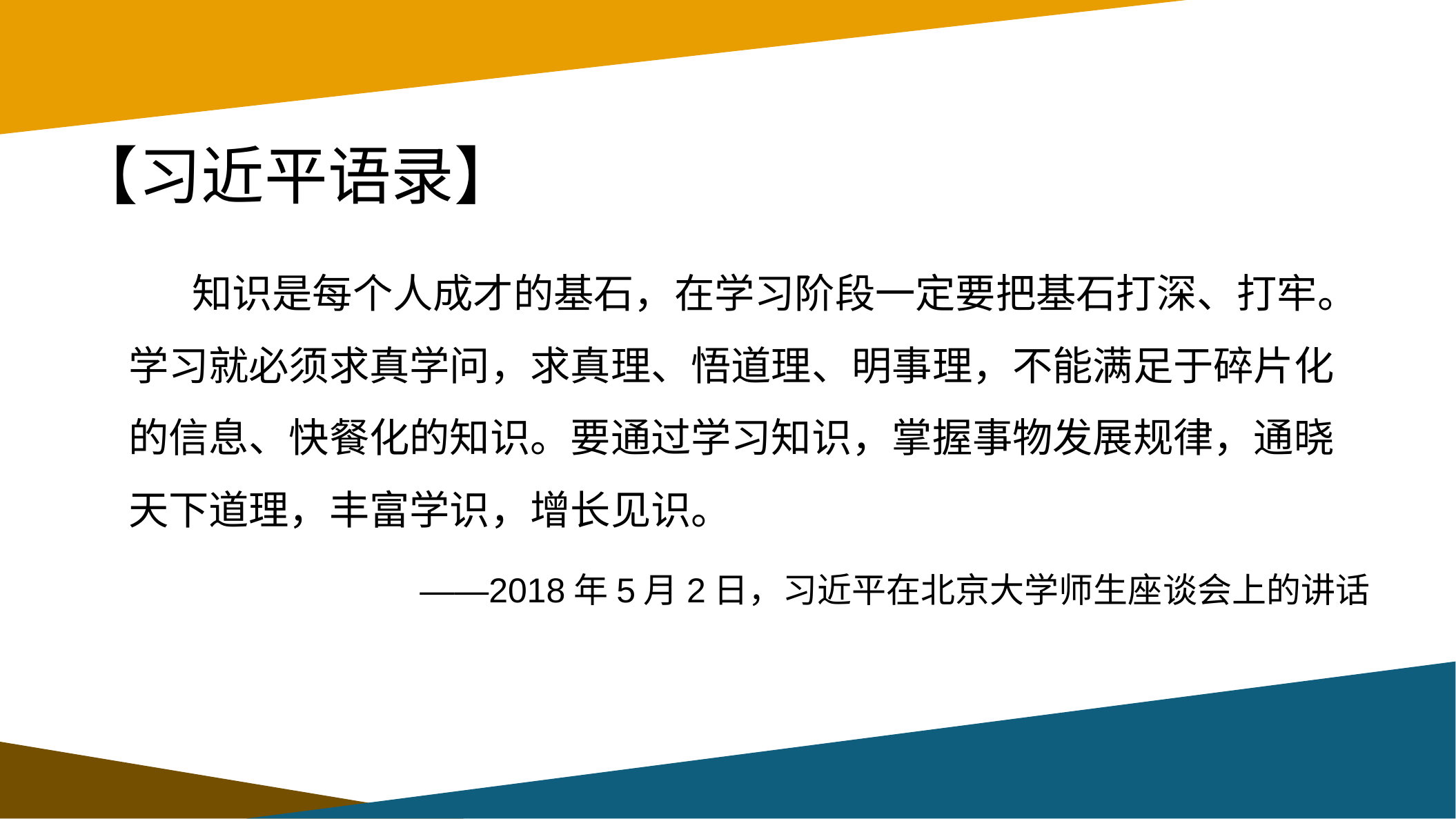

# 【习近平语录】
      知识是每个人成才的基石，在学习阶段一定要把基石打深、打牢。学习就必须求真学问，求真理、悟道理、明事理，不能满足于碎片化的信息、快餐化的知识。要通过学习知识，掌握事物发展规律，通晓天下道理，丰富学识，增长见识。
——2018年5月2日，习近平在北京大学师生座谈会上的讲话